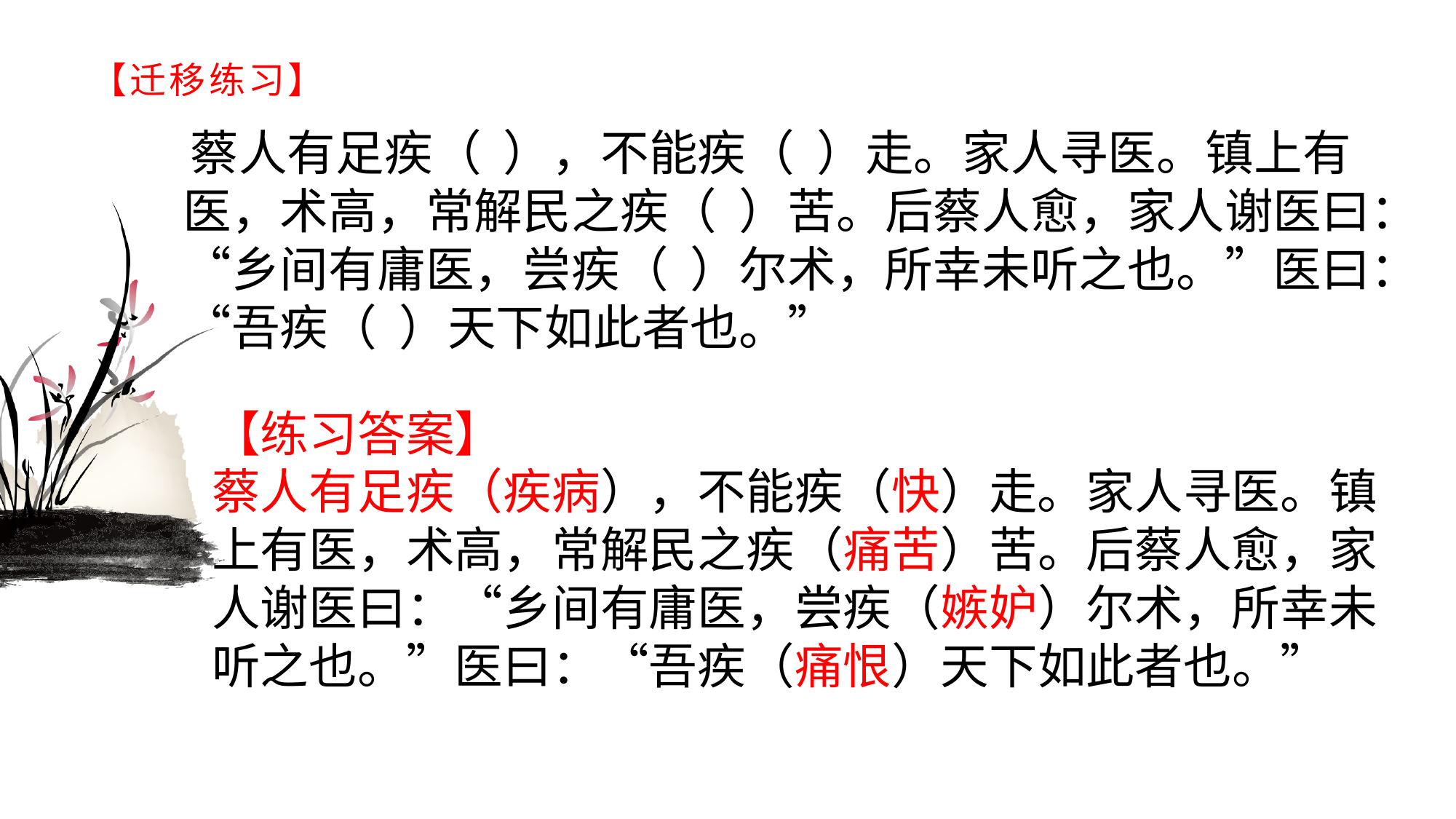

# 【迁移练习】
 蔡人有足疾（  ），不能疾（  ）走。家人寻医。镇上有医，术高，常解民之疾（  ）苦。后蔡人愈，家人谢医曰：“乡间有庸医，尝疾（  ）尔术，所幸未听之也。”医曰：“吾疾（  ）天下如此者也。”
【练习答案】蔡人有足疾（疾病），不能疾（快）走。家人寻医。镇上有医，术高，常解民之疾（痛苦）苦。后蔡人愈，家人谢医曰：“乡间有庸医，尝疾（嫉妒）尔术，所幸未听之也。”医曰：“吾疾（痛恨）天下如此者也。”